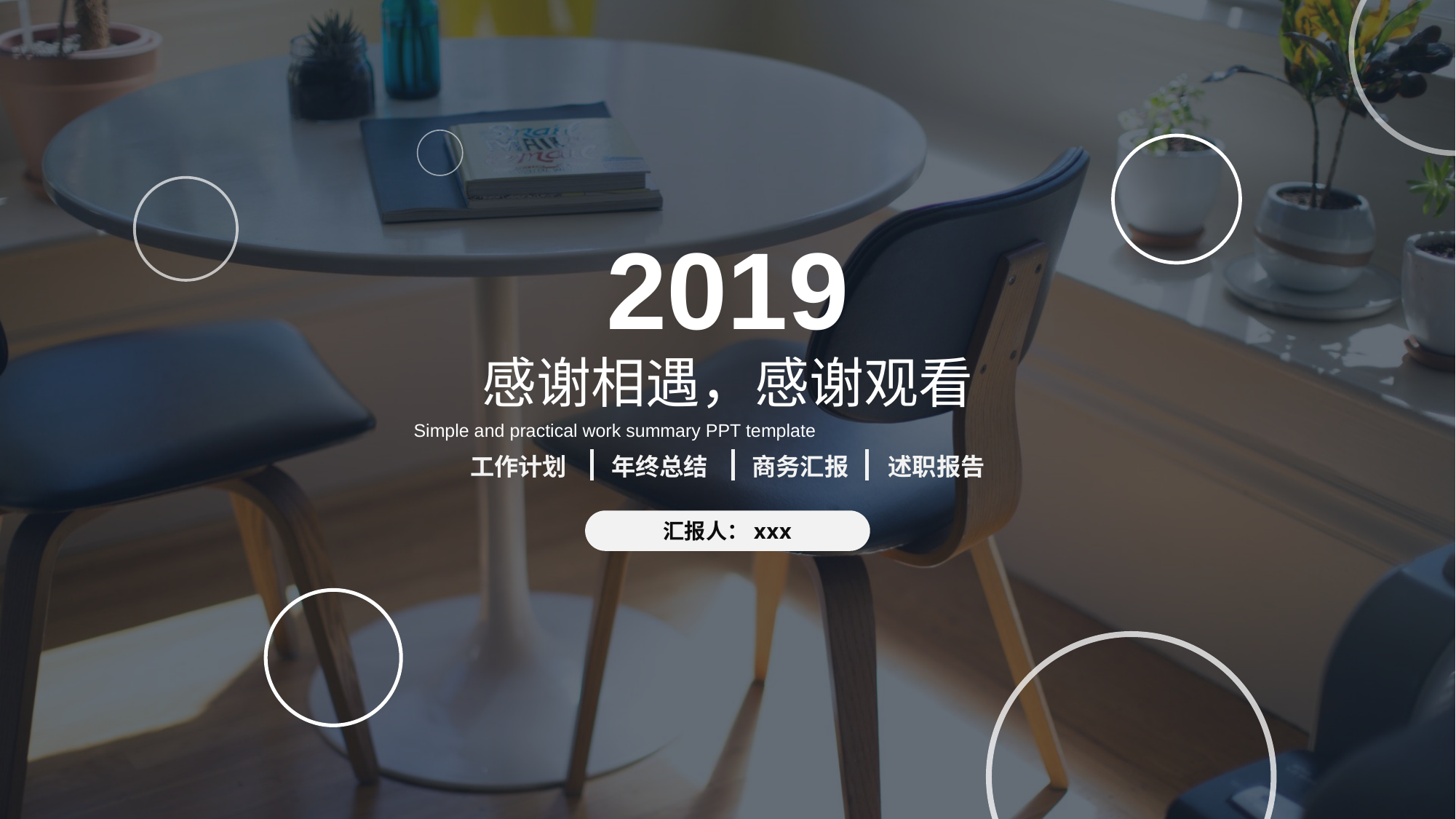

2019
感谢相遇，感谢观看
Simple and practical work summary PPT template
工作计划
年终总结
商务汇报
述职报告
汇报人：xxx